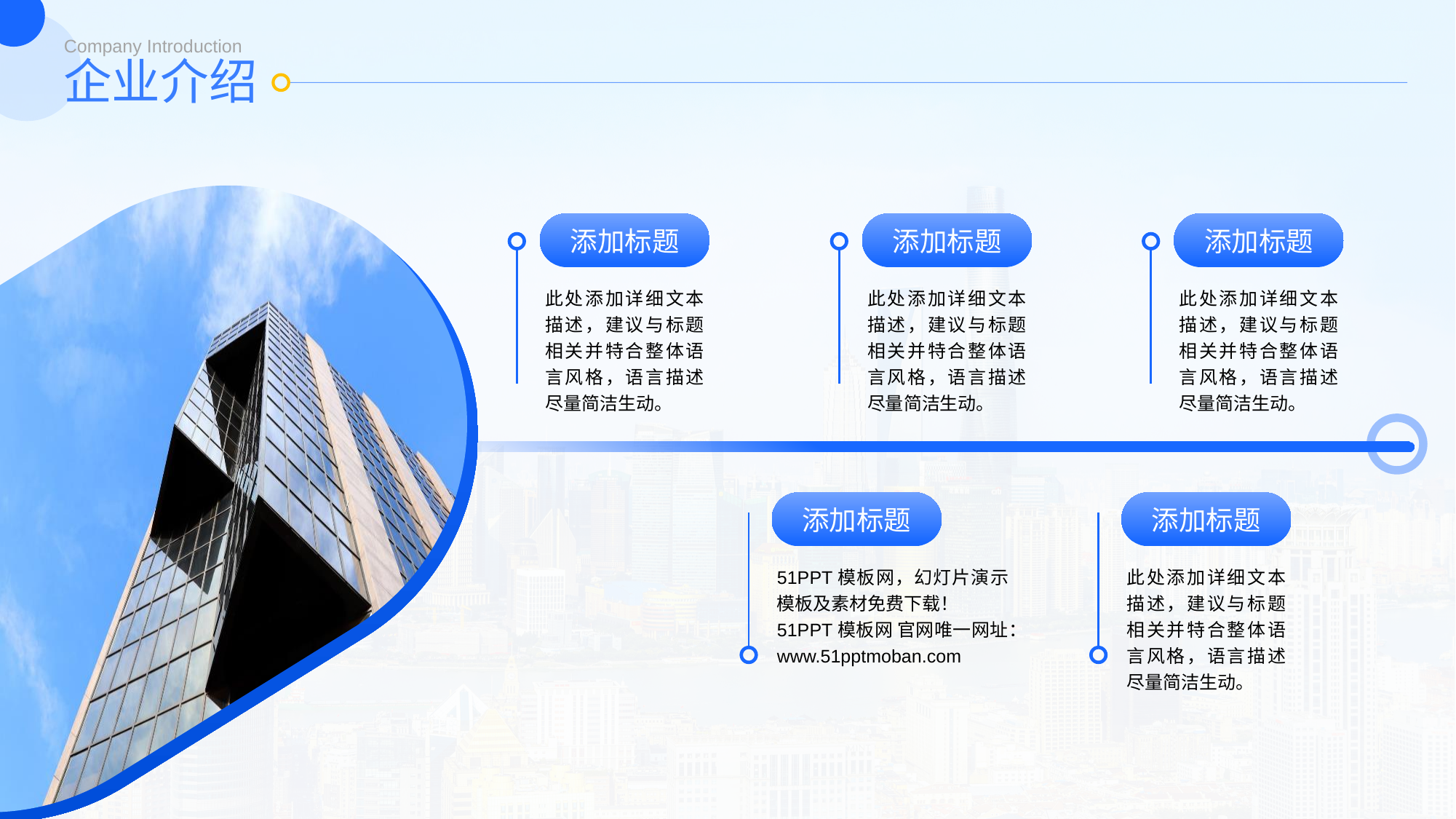

Company Introduction
企业介绍

添加标题

此处添加详细文本描述，建议与标题相关并特合整体语言风格，语言描述尽量简洁生动。
添加标题

此处添加详细文本描述，建议与标题相关并特合整体语言风格，语言描述尽量简洁生动。
添加标题

此处添加详细文本描述，建议与标题相关并特合整体语言风格，语言描述尽量简洁生动。

添加标题

51PPT模板网，幻灯片演示模板及素材免费下载！
51PPT模板网 官网唯一网址：www.51pptmoban.com
添加标题

此处添加详细文本描述，建议与标题相关并特合整体语言风格，语言描述尽量简洁生动。